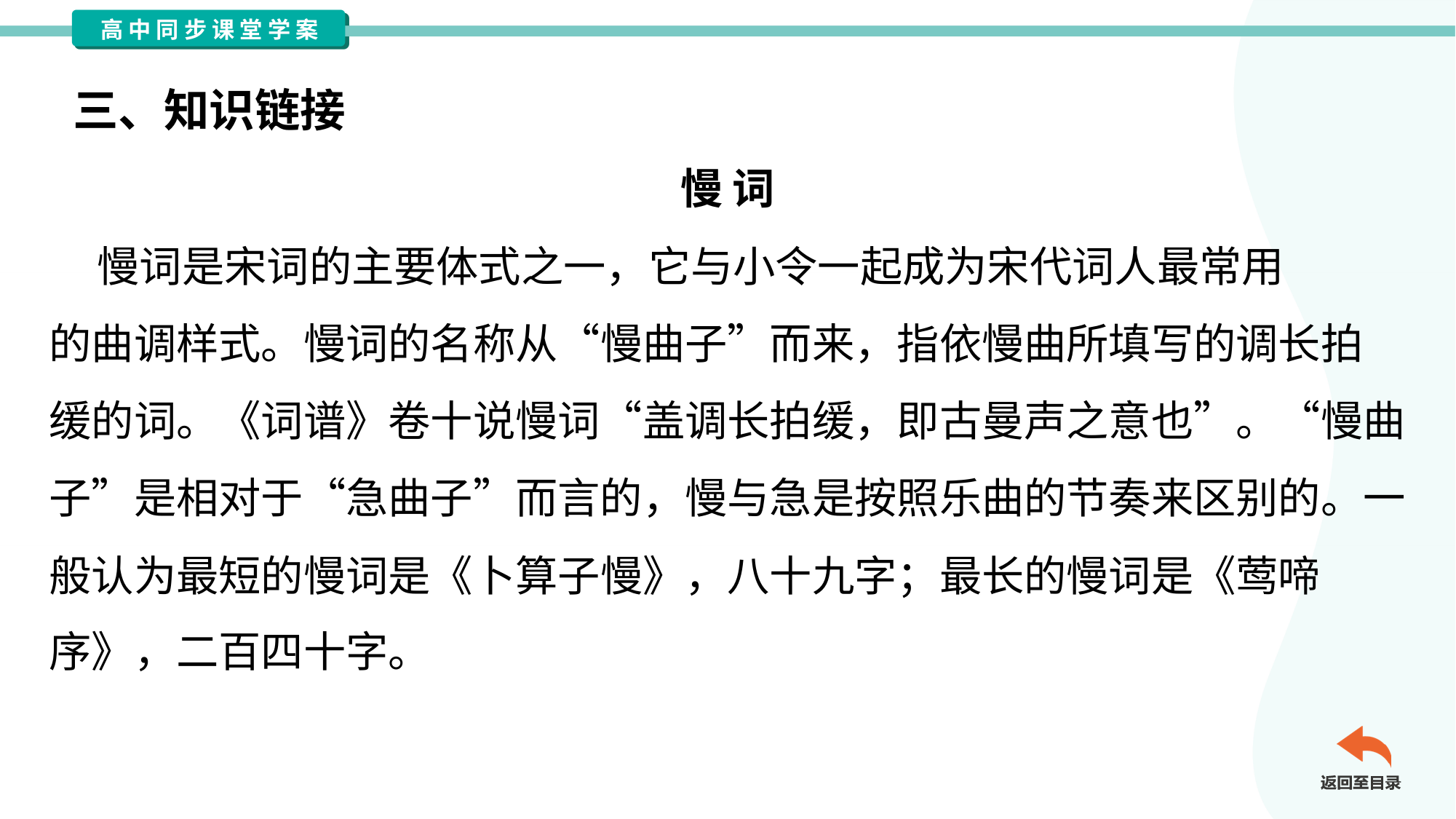

三、知识链接
慢 词
    慢词是宋词的主要体式之一，它与小令一起成为宋代词人最常用
的曲调样式。慢词的名称从“慢曲子”而来，指依慢曲所填写的调长拍
缓的词。《词谱》卷十说慢词“盖调长拍缓，即古曼声之意也”。“慢曲
子”是相对于“急曲子”而言的，慢与急是按照乐曲的节奏来区别的。一
般认为最短的慢词是《卜算子慢》，八十九字；最长的慢词是《莺啼
序》，二百四十字。